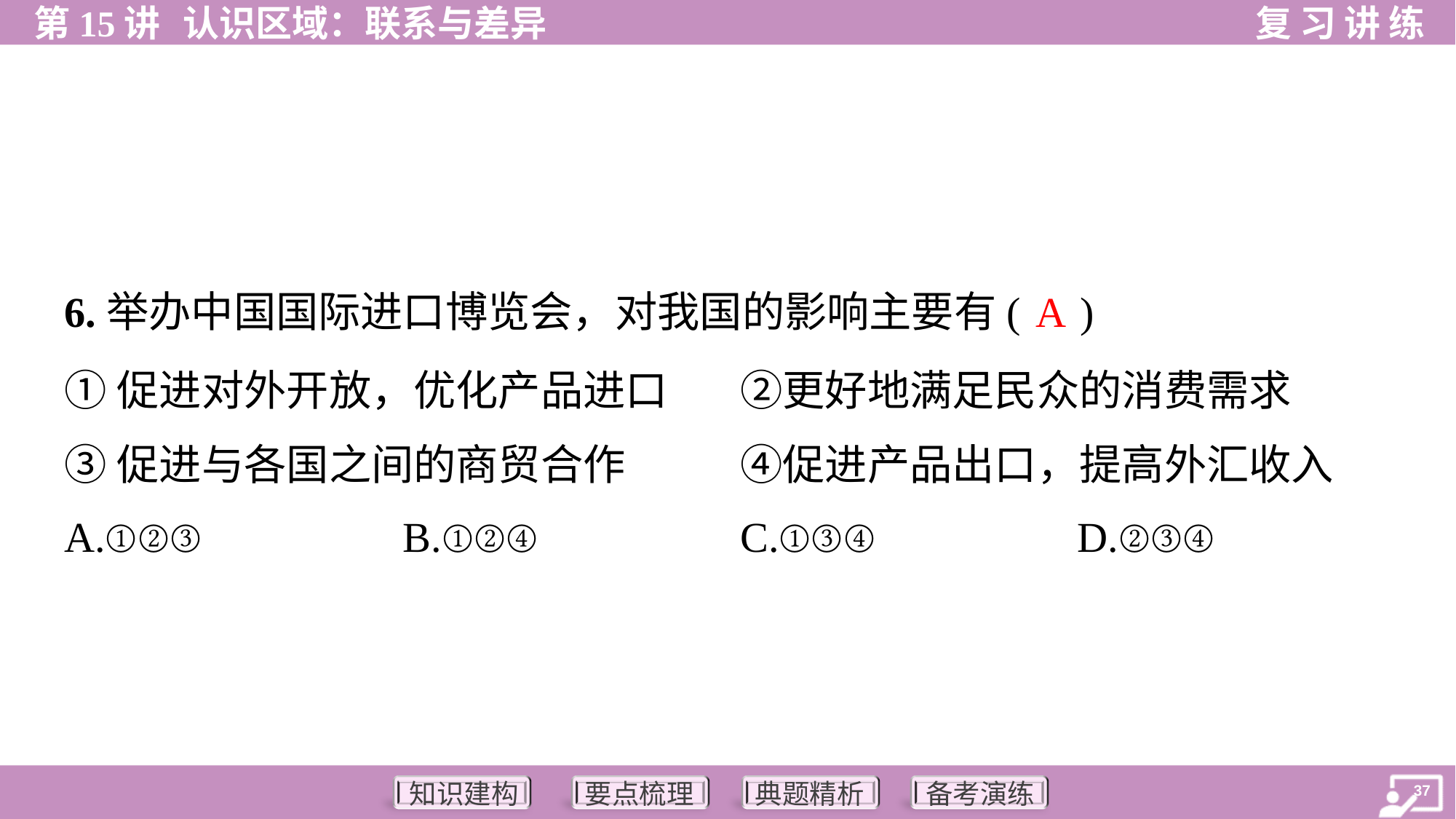

A
6.举办中国国际进口博览会，对我国的影响主要有(     )
①促进对外开放，优化产品进口	②更好地满足民众的消费需求
③促进与各国之间的商贸合作	④促进产品出口，提高外汇收入
A.①②③	B.①②④	C.①③④	D.②③④